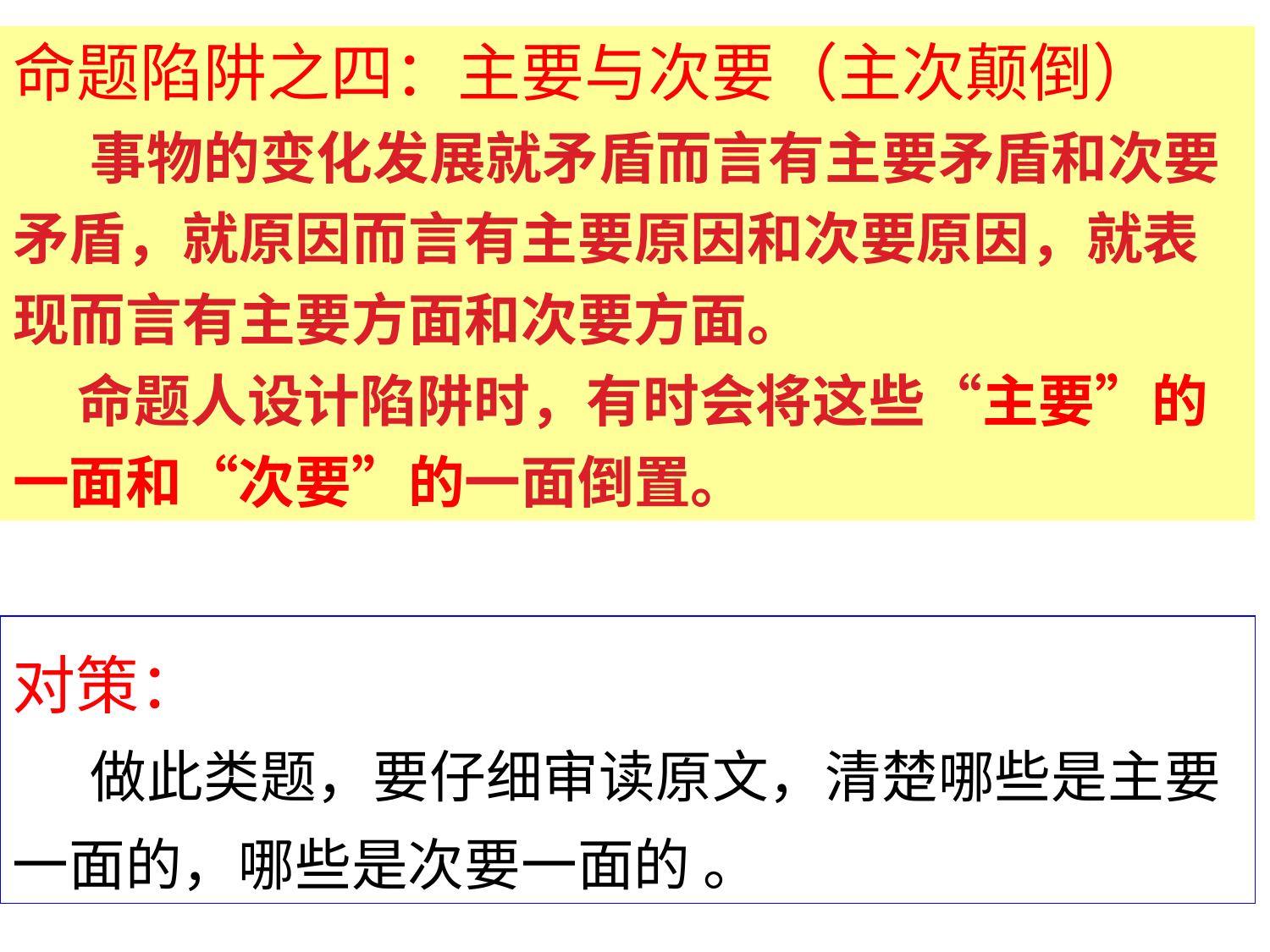

命题陷阱之四：主要与次要（主次颠倒）
      事物的变化发展就矛盾而言有主要矛盾和次要矛盾，就原因而言有主要原因和次要原因，就表现而言有主要方面和次要方面。
    命题人设计陷阱时，有时会将这些“主要”的一面和“次要”的一面倒置。
对策：
      做此类题，要仔细审读原文，清楚哪些是主要一面的，哪些是次要一面的 。